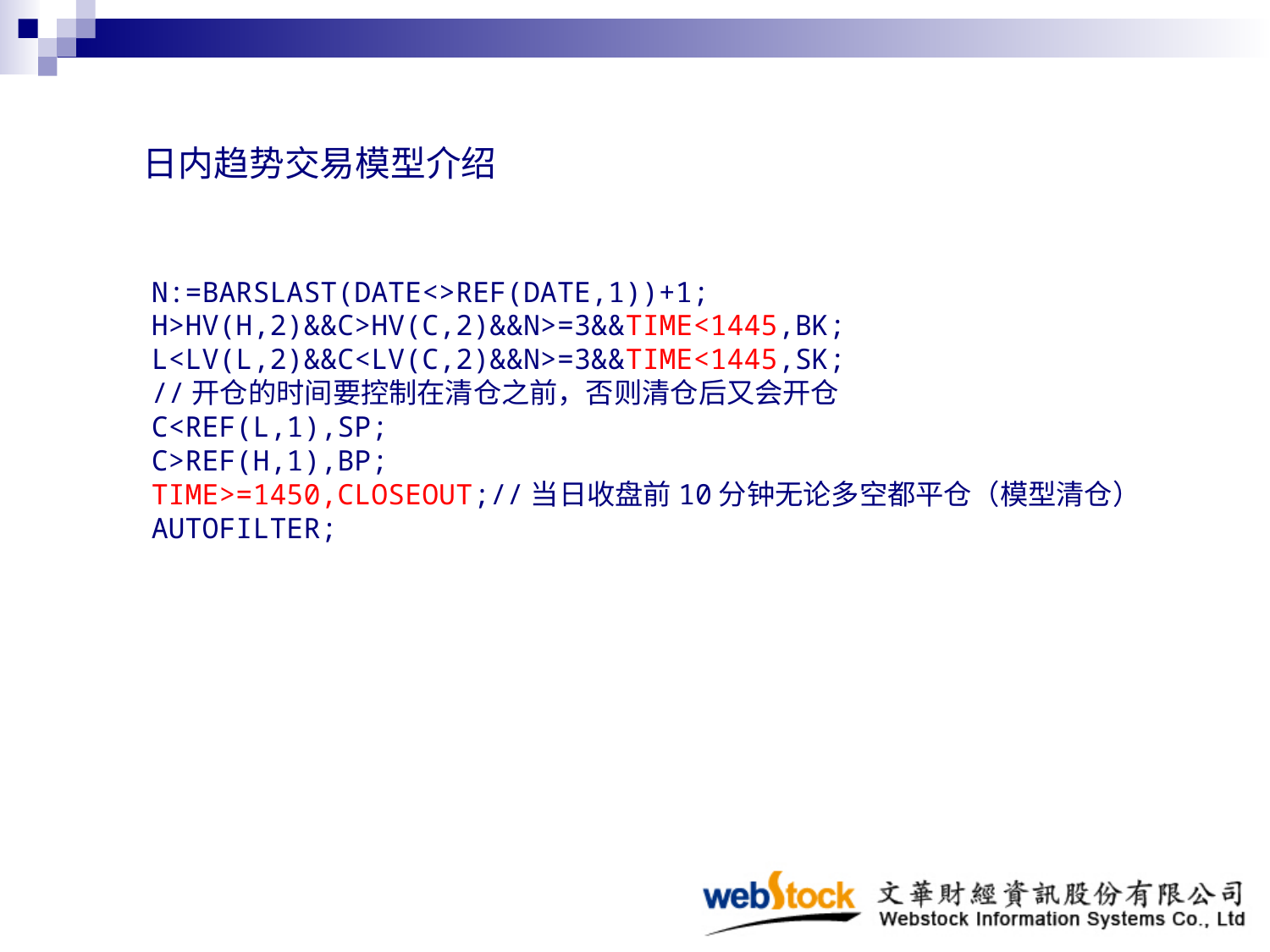

日内趋势交易模型介绍
N:=BARSLAST(DATE<>REF(DATE,1))+1;
H>HV(H,2)&&C>HV(C,2)&&N>=3&&TIME<1445,BK;
L<LV(L,2)&&C<LV(C,2)&&N>=3&&TIME<1445,SK;
//开仓的时间要控制在清仓之前，否则清仓后又会开仓
C<REF(L,1),SP;
C>REF(H,1),BP;
TIME>=1450,CLOSEOUT;//当日收盘前10分钟无论多空都平仓（模型清仓）
AUTOFILTER;